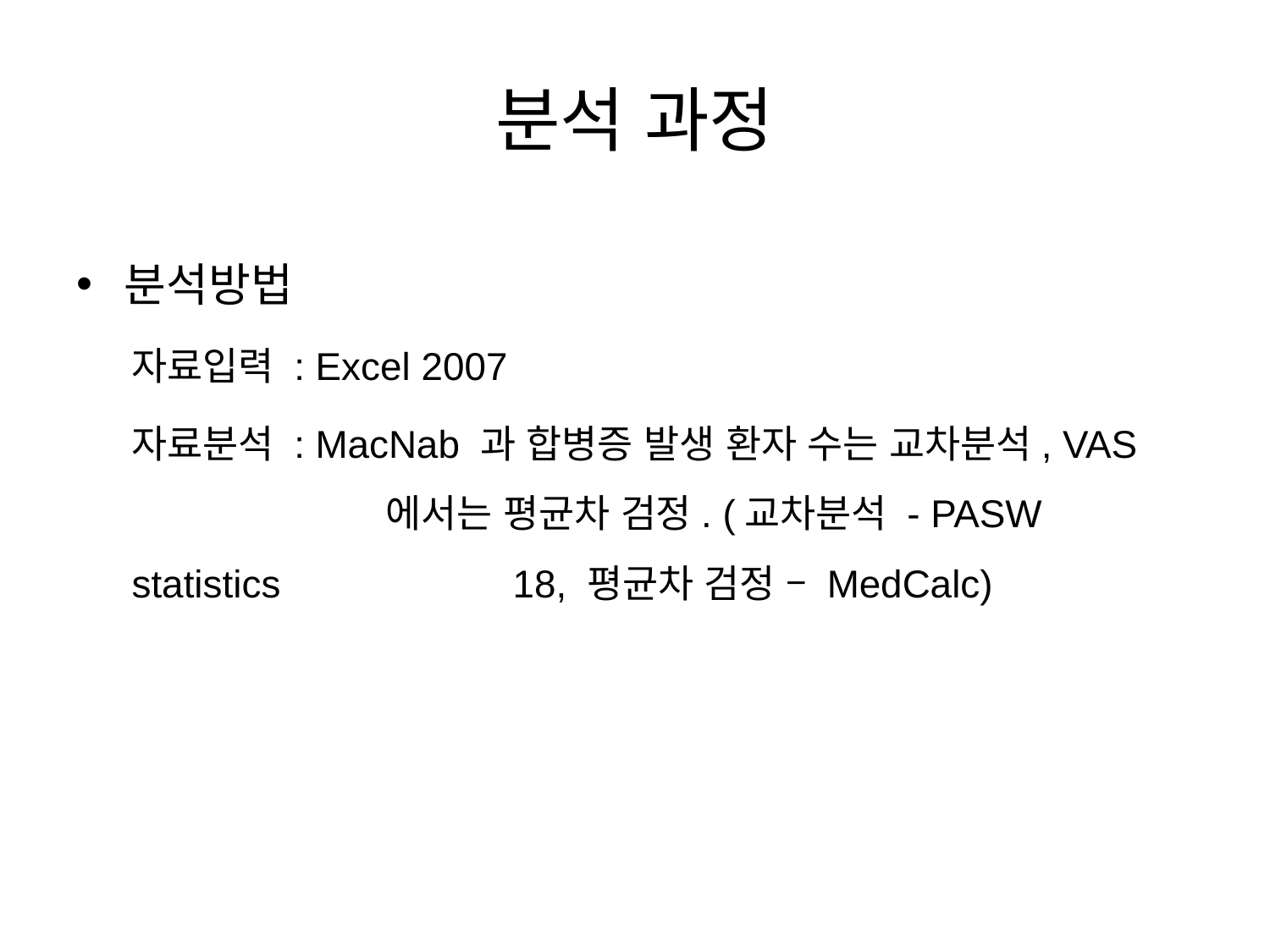

# 분석 과정
분석방법
자료입력 : Excel 2007
자료분석 : MacNab 과 합병증 발생 환자 수는 교차분석, VAS 		에서는 평균차 검정. (교차분석 - PASW statistics 		18, 평균차 검정 – MedCalc)